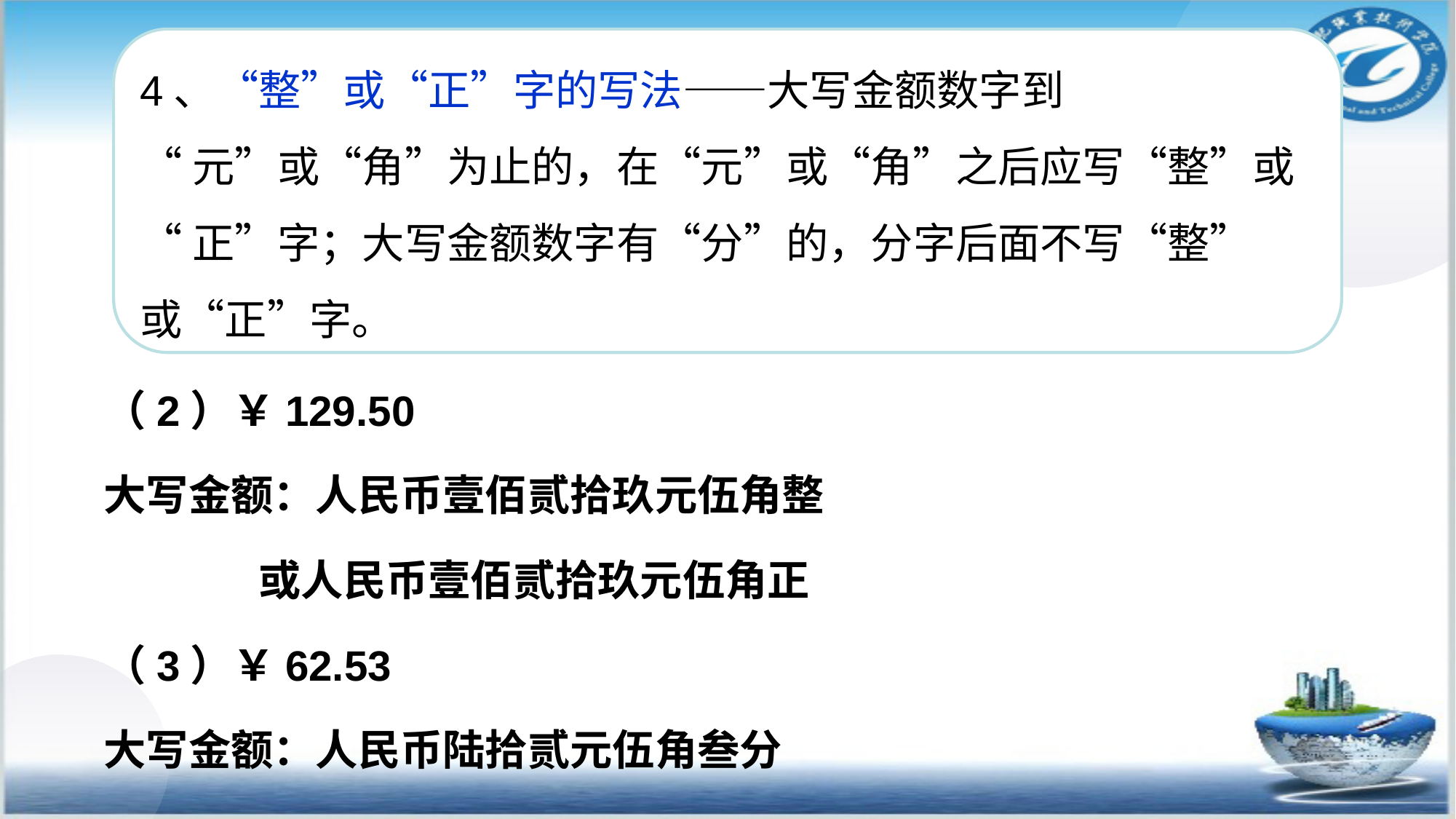

4、“整”或“正”字的写法——大写金额数字到
“元”或“角”为止的，在“元”或“角”之后应写“整”或
“正”字；大写金额数字有“分”的，分字后面不写“整”
或“正”字。
（2）￥129.50
大写金额：人民币壹佰贰拾玖元伍角整
               或人民币壹佰贰拾玖元伍角正
（3）￥62.53
大写金额：人民币陆拾贰元伍角叁分